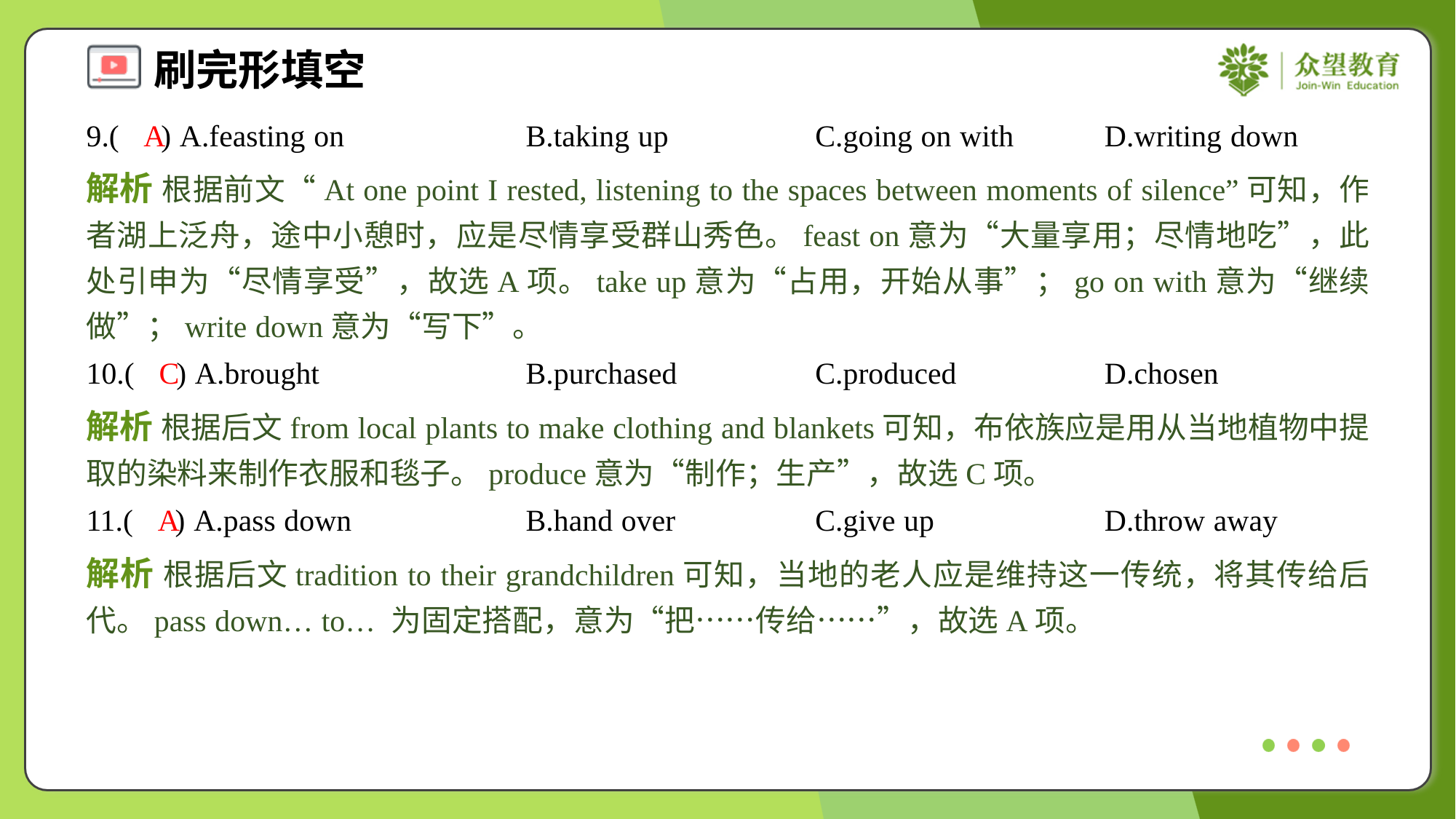

9.(     ) A.feasting on	B.taking up	C.going on with	D.writing down
A
解析 根据前文“At one point I rested, listening to the spaces between moments of silence”可知，作者湖上泛舟，途中小憩时，应是尽情享受群山秀色。feast on意为“大量享用；尽情地吃”，此处引申为“尽情享受”，故选A项。take up意为“占用，开始从事”；go on with意为“继续做”；write down意为“写下”。
10.(     ) A.brought	B.purchased	C.produced	D.chosen
C
解析 根据后文from local plants to make clothing and blankets可知，布依族应是用从当地植物中提取的染料来制作衣服和毯子。produce意为“制作；生产”，故选C项。
11.(     ) A.pass down	B.hand over	C.give up	D.throw away
A
解析 根据后文tradition to their grandchildren可知，当地的老人应是维持这一传统，将其传给后代。pass down… to… 为固定搭配，意为“把……传给……”，故选A项。